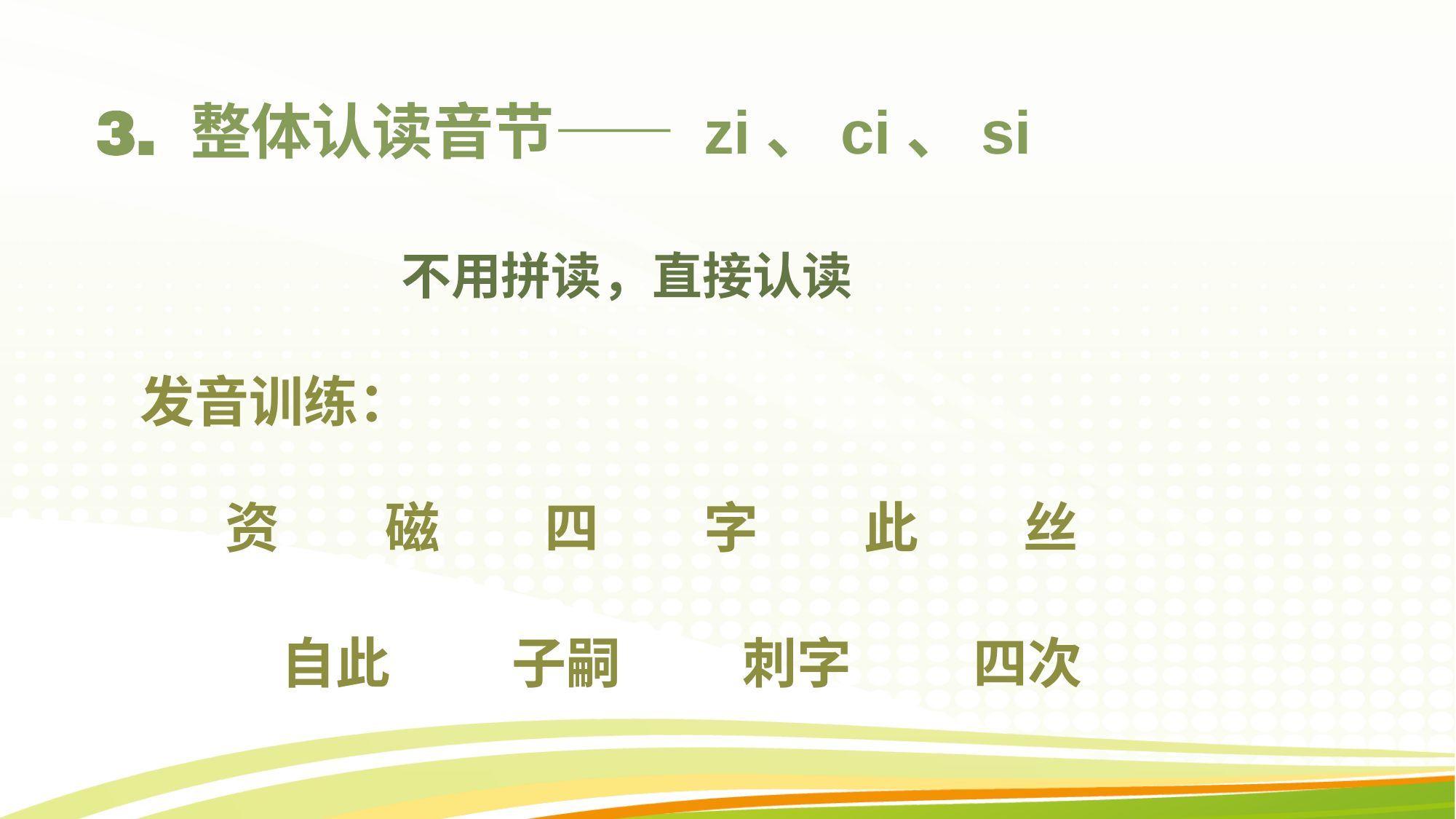

# 3. 整体认读音节—— zi、ci、si
不用拼读，直接认读
发音训练：
丝
此
字
资
磁
四
刺字
四次
自此
子嗣